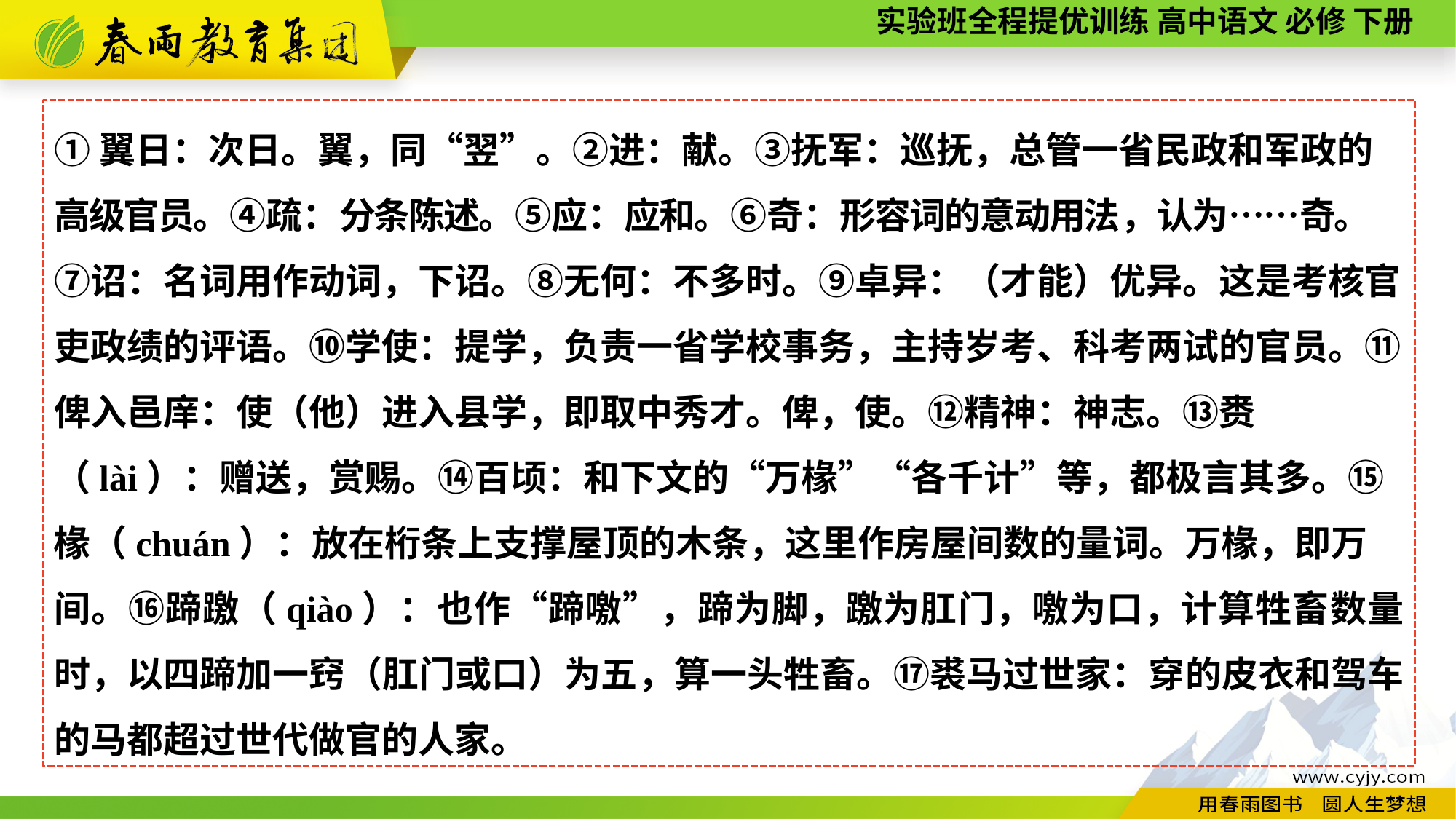

①翼日：次日。翼，同“翌”。②进：献。③抚军：巡抚，总管一省民政和军政的高级官员。④疏：分条陈述。⑤应：应和。⑥奇：形容词的意动用法，认为……奇。⑦诏：名词用作动词，下诏。⑧无何：不多时。⑨卓异：（才能）优异。这是考核官吏政绩的评语。⑩学使：提学，负责一省学校事务，主持岁考、科考两试的官员。⑪俾入邑庠：使（他）进入县学，即取中秀才。俾，使。⑫精神：神志。⑬赉
（lài）：赠送，赏赐。⑭百顷：和下文的“万椽”“各千计”等，都极言其多。⑮椽（chuán）：放在桁条上支撑屋顶的木条，这里作房屋间数的量词。万椽，即万
间。⑯蹄躈（qiào）：也作“蹄噭”，蹄为脚，躈为肛门，噭为口，计算牲畜数量时，以四蹄加一窍（肛门或口）为五，算一头牲畜。⑰裘马过世家：穿的皮衣和驾车的马都超过世代做官的人家。